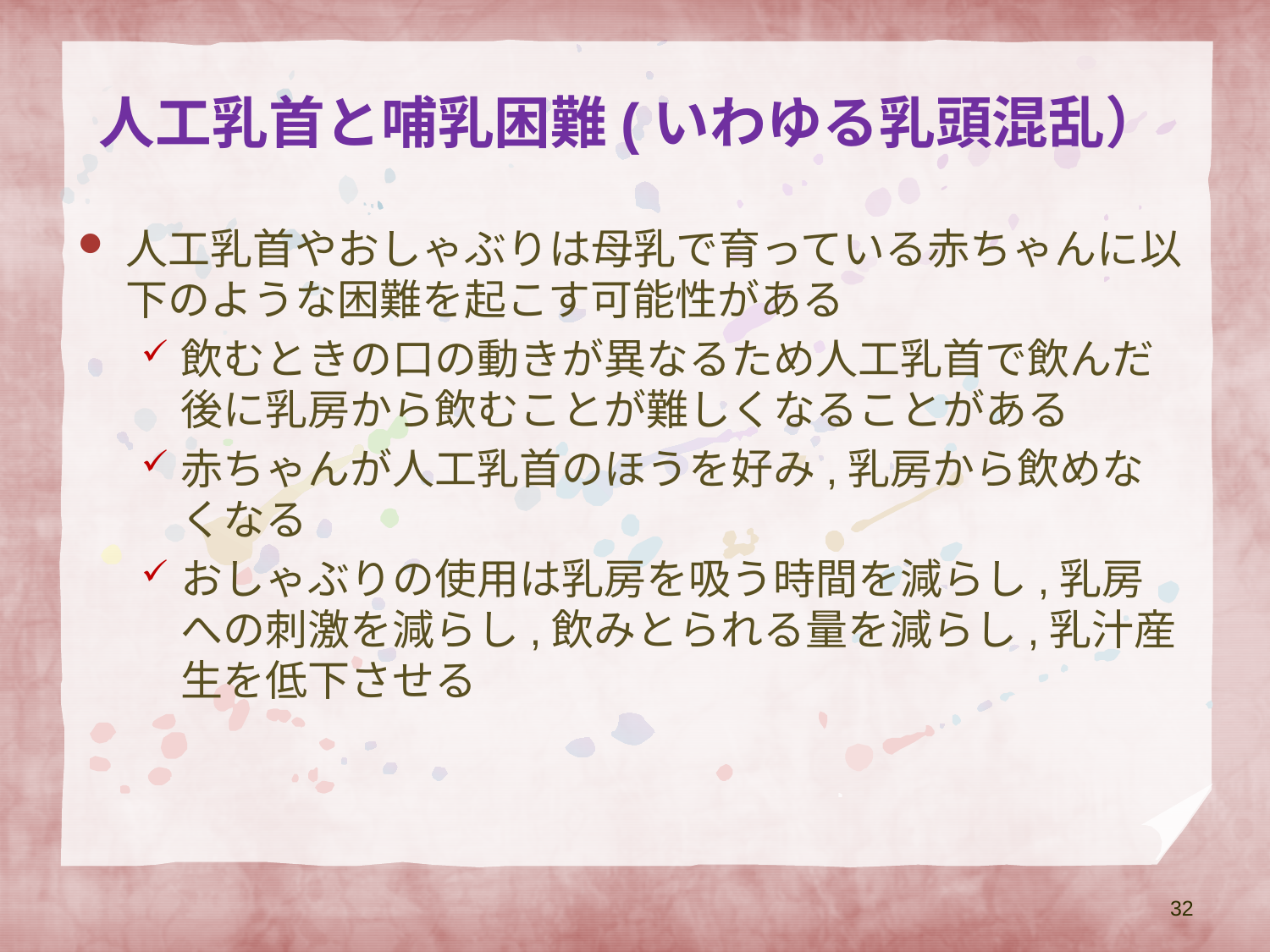

# 人工乳首と哺乳困難(いわゆる乳頭混乱）
人工乳首やおしゃぶりは母乳で育っている赤ちゃんに以下のような困難を起こす可能性がある
飲むときの口の動きが異なるため人工乳首で飲んだ後に乳房から飲むことが難しくなることがある
赤ちゃんが人工乳首のほうを好み,乳房から飲めなくなる
おしゃぶりの使用は乳房を吸う時間を減らし,乳房への刺激を減らし,飲みとられる量を減らし,乳汁産生を低下させる
32